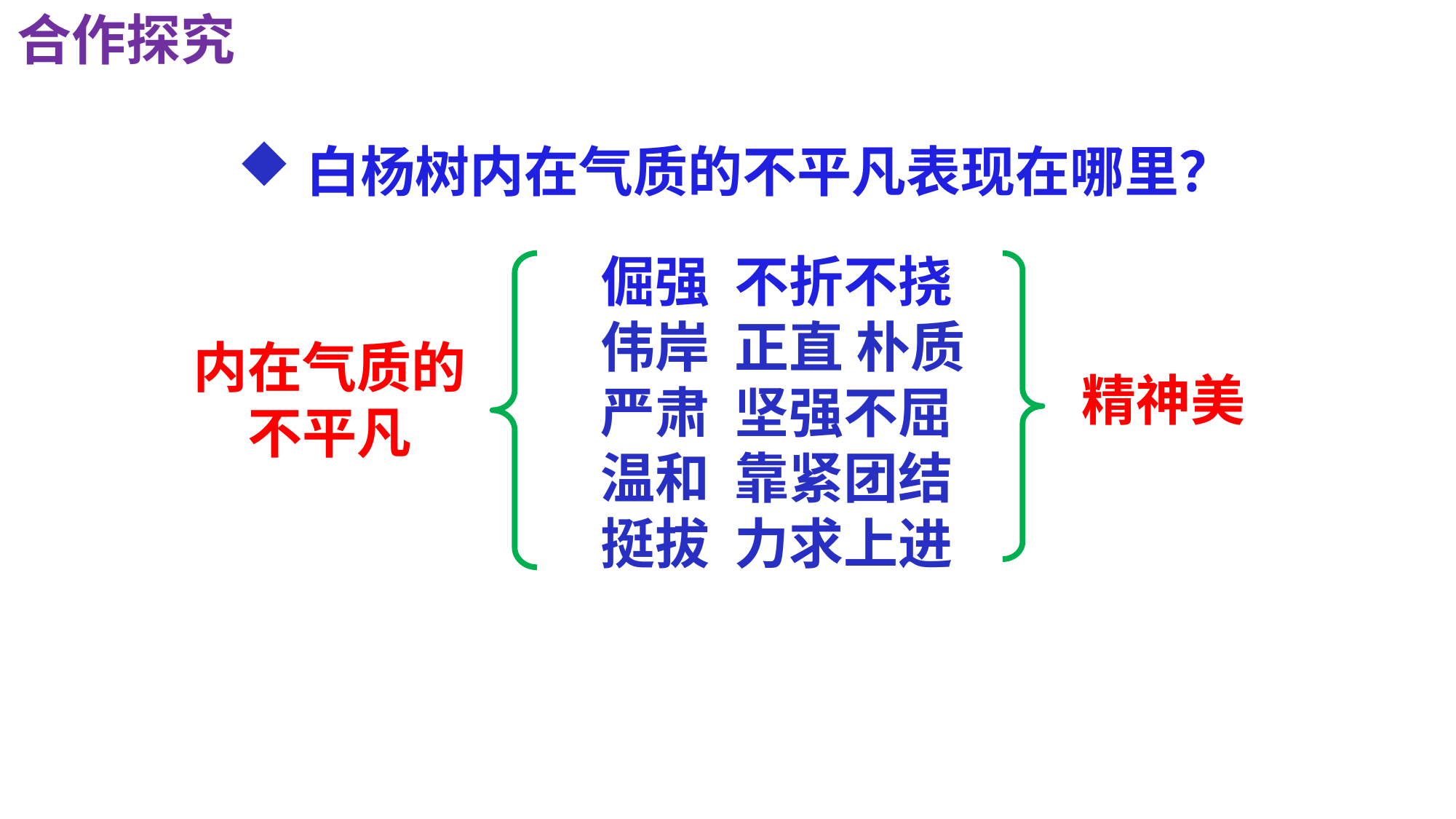

合作探究
# 白杨树内在气质的不平凡表现在哪里？
倔强  不折不挠
伟岸  正直 朴质
严肃  坚强不屈
温和  靠紧团结
挺拔  力求上进

内在气质的
不平凡
精神美